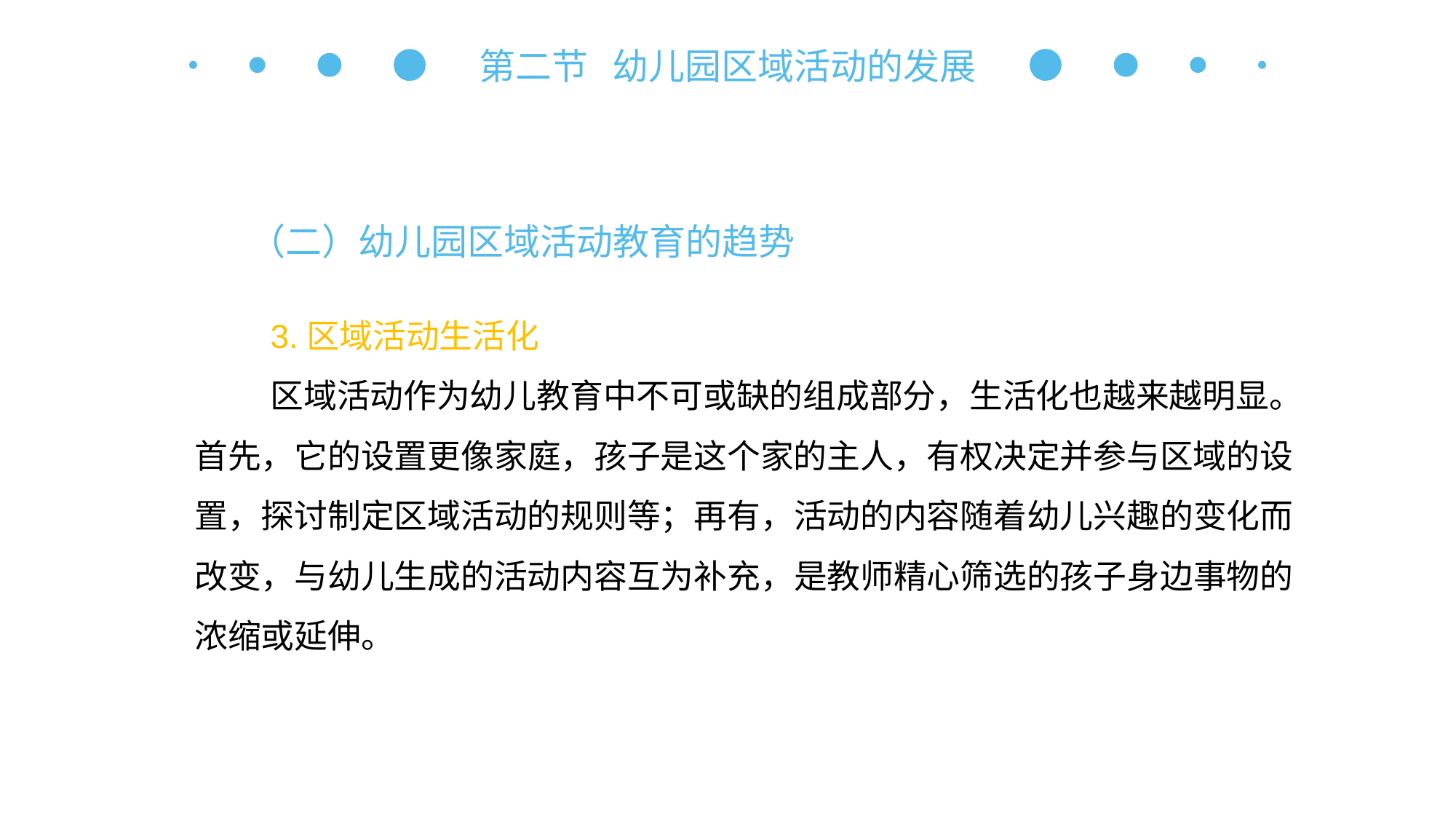

第二节   幼儿园区域活动的发展

（二）幼儿园区域活动教育的趋势
3.区域活动生活化
区域活动作为幼儿教育中不可或缺的组成部分，生活化也越来越明显。首先，它的设置更像家庭，孩子是这个家的主人，有权决定并参与区域的设置，探讨制定区域活动的规则等；再有，活动的内容随着幼儿兴趣的变化而改变，与幼儿生成的活动内容互为补充，是教师精心筛选的孩子身边事物的浓缩或延伸。